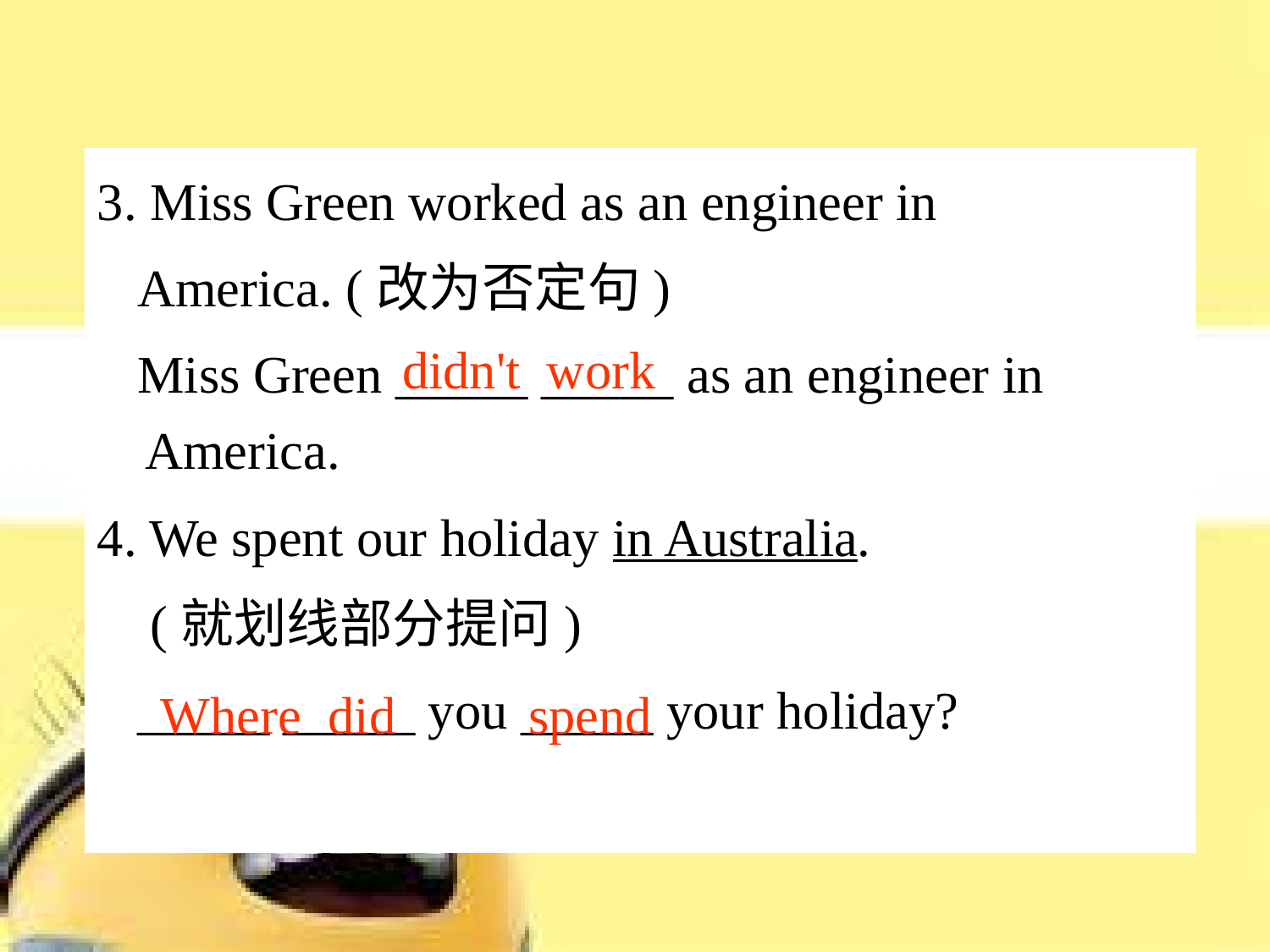

3. Miss Green worked as an engineer in
   America. (改为否定句)
   Miss Green _____ _____ as an engineer in America.
4. We spent our holiday in Australia.
    (就划线部分提问)
   _____ _____ you _____ your holiday?

didn't  work
Where  did          spend